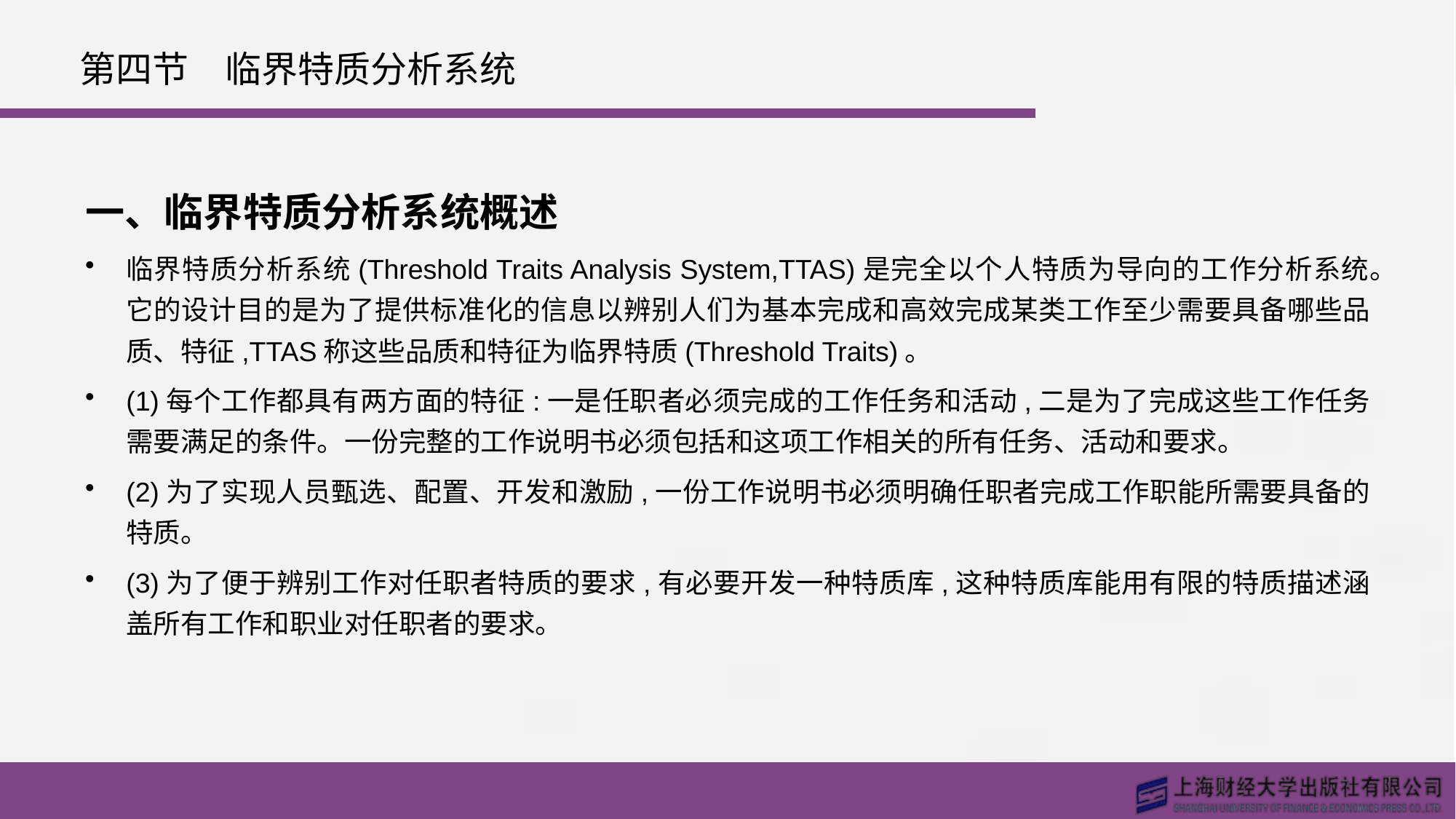

# 第四节　临界特质分析系统
一、临界特质分析系统概述
临界特质分析系统(Threshold Traits Analysis System,TTAS)是完全以个人特质为导向的工作分析系统。它的设计目的是为了提供标准化的信息以辨别人们为基本完成和高效完成某类工作至少需要具备哪些品质、特征,TTAS称这些品质和特征为临界特质(Threshold Traits)。
(1)每个工作都具有两方面的特征:一是任职者必须完成的工作任务和活动,二是为了完成这些工作任务需要满足的条件。一份完整的工作说明书必须包括和这项工作相关的所有任务、活动和要求。
(2)为了实现人员甄选、配置、开发和激励,一份工作说明书必须明确任职者完成工作职能所需要具备的特质。
(3)为了便于辨别工作对任职者特质的要求,有必要开发一种特质库,这种特质库能用有限的特质描述涵盖所有工作和职业对任职者的要求。